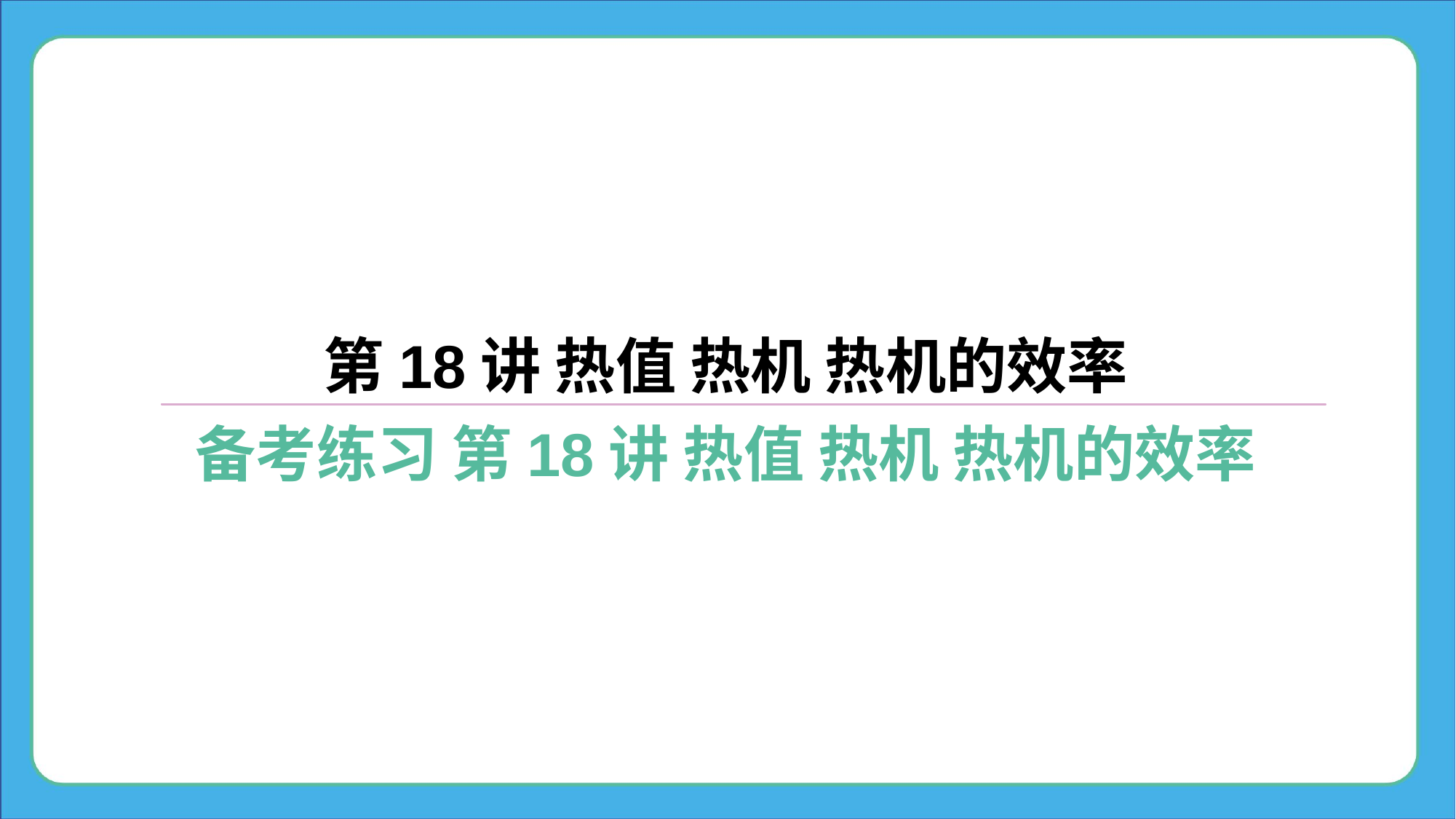

第18讲 热值 热机 热机的效率
备考练习 第18讲 热值 热机 热机的效率